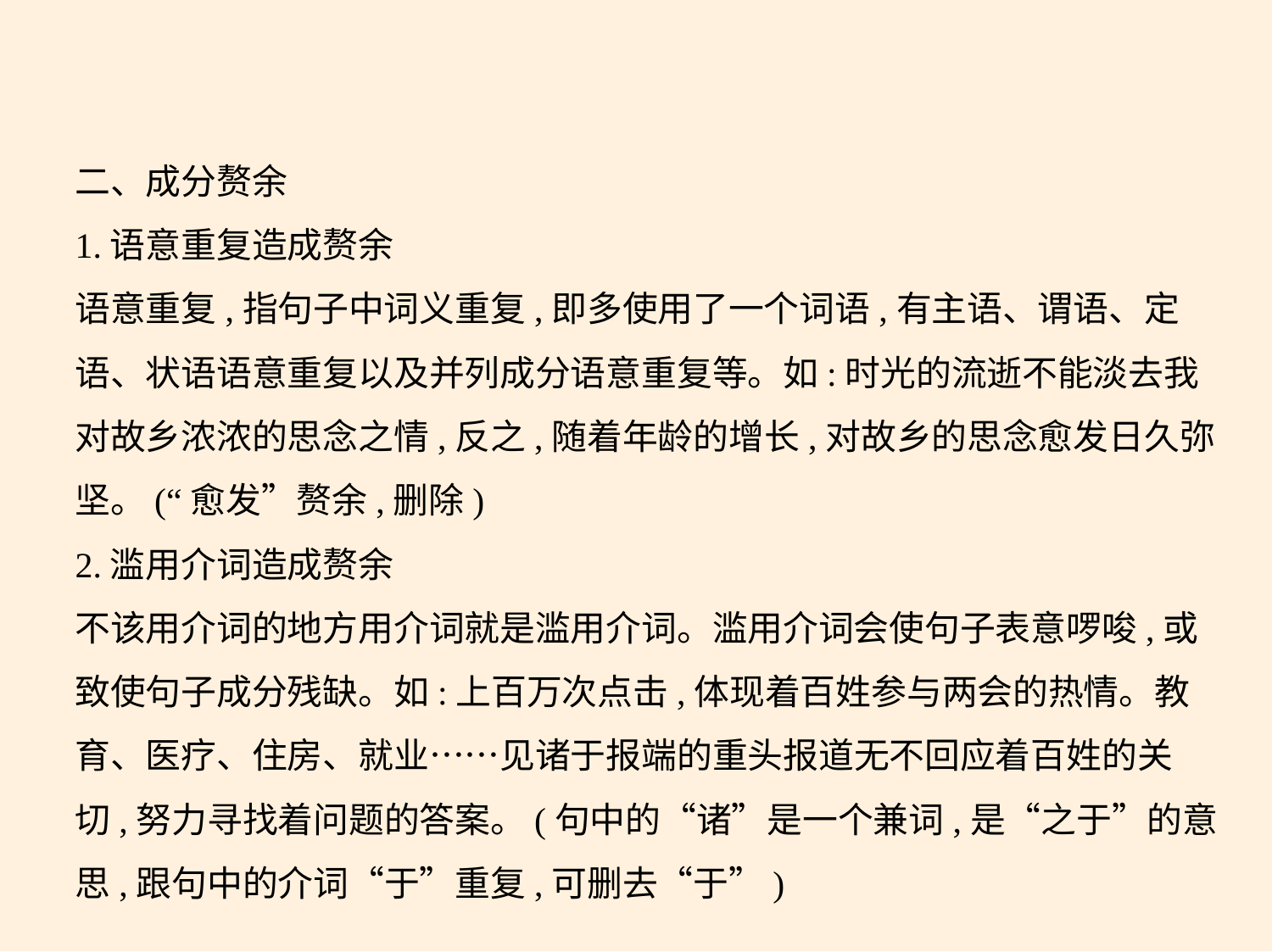

二、成分赘余
1.语意重复造成赘余
语意重复,指句子中词义重复,即多使用了一个词语,有主语、谓语、定
语、状语语意重复以及并列成分语意重复等。如:时光的流逝不能淡去我
对故乡浓浓的思念之情,反之,随着年龄的增长,对故乡的思念愈发日久弥
坚。(“愈发”赘余,删除)
2.滥用介词造成赘余
不该用介词的地方用介词就是滥用介词。滥用介词会使句子表意啰唆,或
致使句子成分残缺。如:上百万次点击,体现着百姓参与两会的热情。教
育、医疗、住房、就业……见诸于报端的重头报道无不回应着百姓的关
切,努力寻找着问题的答案。(句中的“诸”是一个兼词,是“之于”的意
思,跟句中的介词“于”重复,可删去“于”)